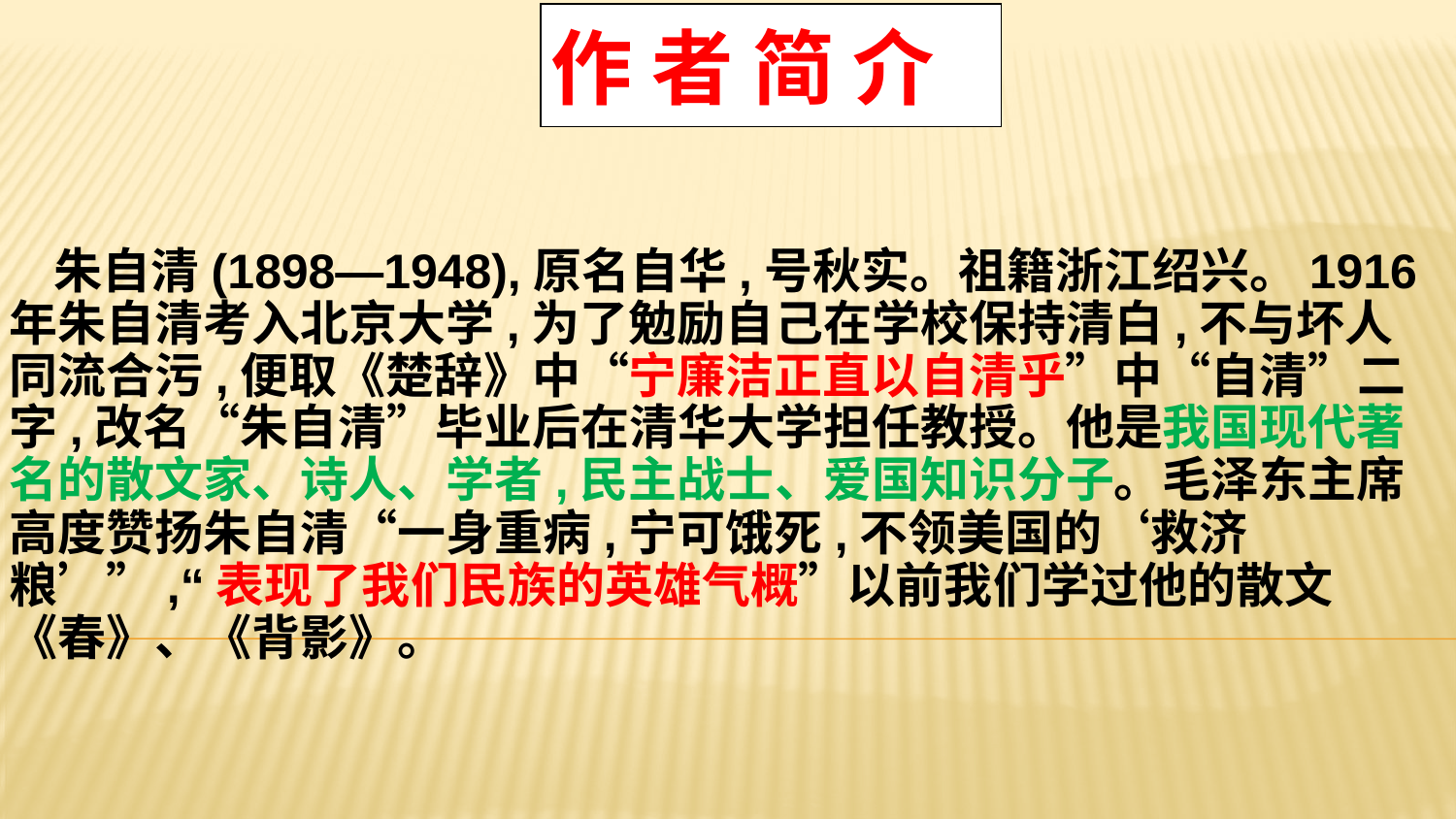

作 者 简 介
# 朱自清(1898—1948),原名自华,号秋实。祖籍浙江绍兴。1916年朱自清考入北京大学,为了勉励自己在学校保持清白,不与坏人同流合污,便取《楚辞》中“宁廉洁正直以自清乎”中“自清”二字,改名“朱自清”毕业后在清华大学担任教授。他是我国现代著名的散文家、诗人、学者,民主战士、爱国知识分子。毛泽东主席高度赞扬朱自清“一身重病,宁可饿死,不领美国的‘救济粮’”,“表现了我们民族的英雄气概”以前我们学过他的散文《春》、《背影》。